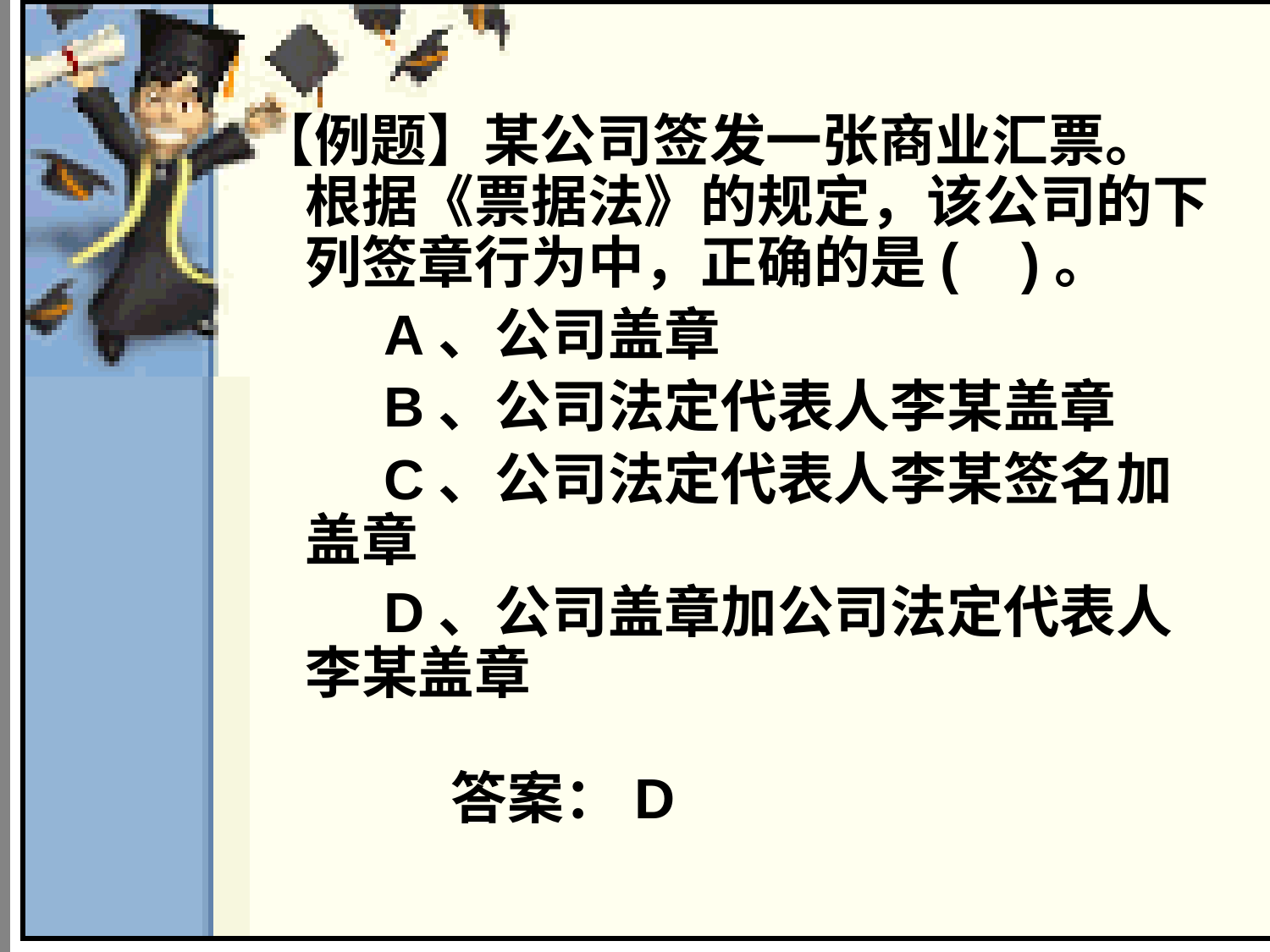

【例题】某公司签发一张商业汇票。根据《票据法》的规定，该公司的下列签章行为中，正确的是(    )。
　　A、公司盖章
　　B、公司法定代表人李某盖章
　　C、公司法定代表人李某签名加盖章
　　D、公司盖章加公司法定代表人李某盖章
答案：D